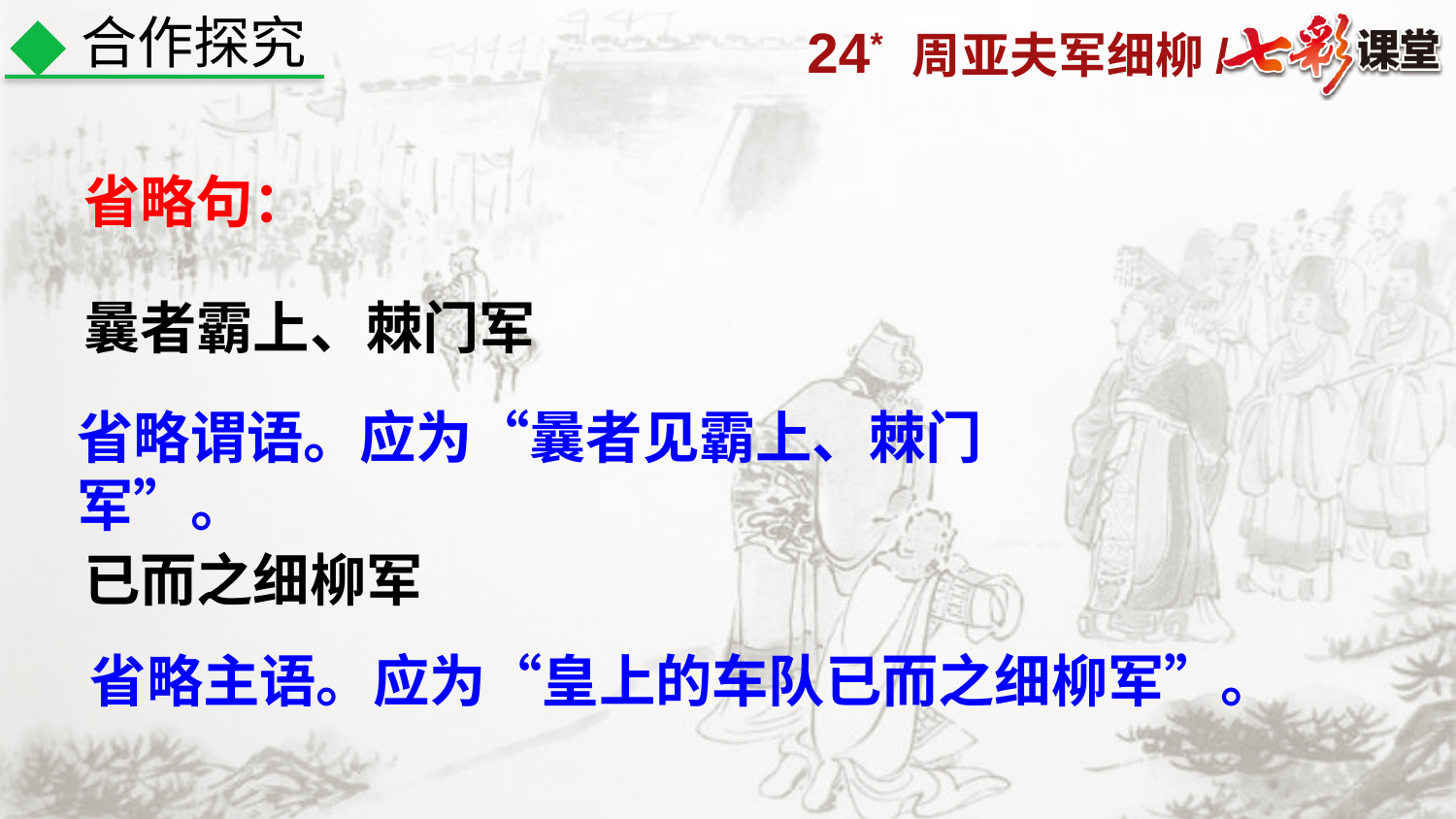

合作探究

省略句：
曩者霸上、棘门军

已而之细柳军
省略谓语。应为“曩者见霸上、棘门军”。
省略主语。应为“皇上的车队已而之细柳军”。